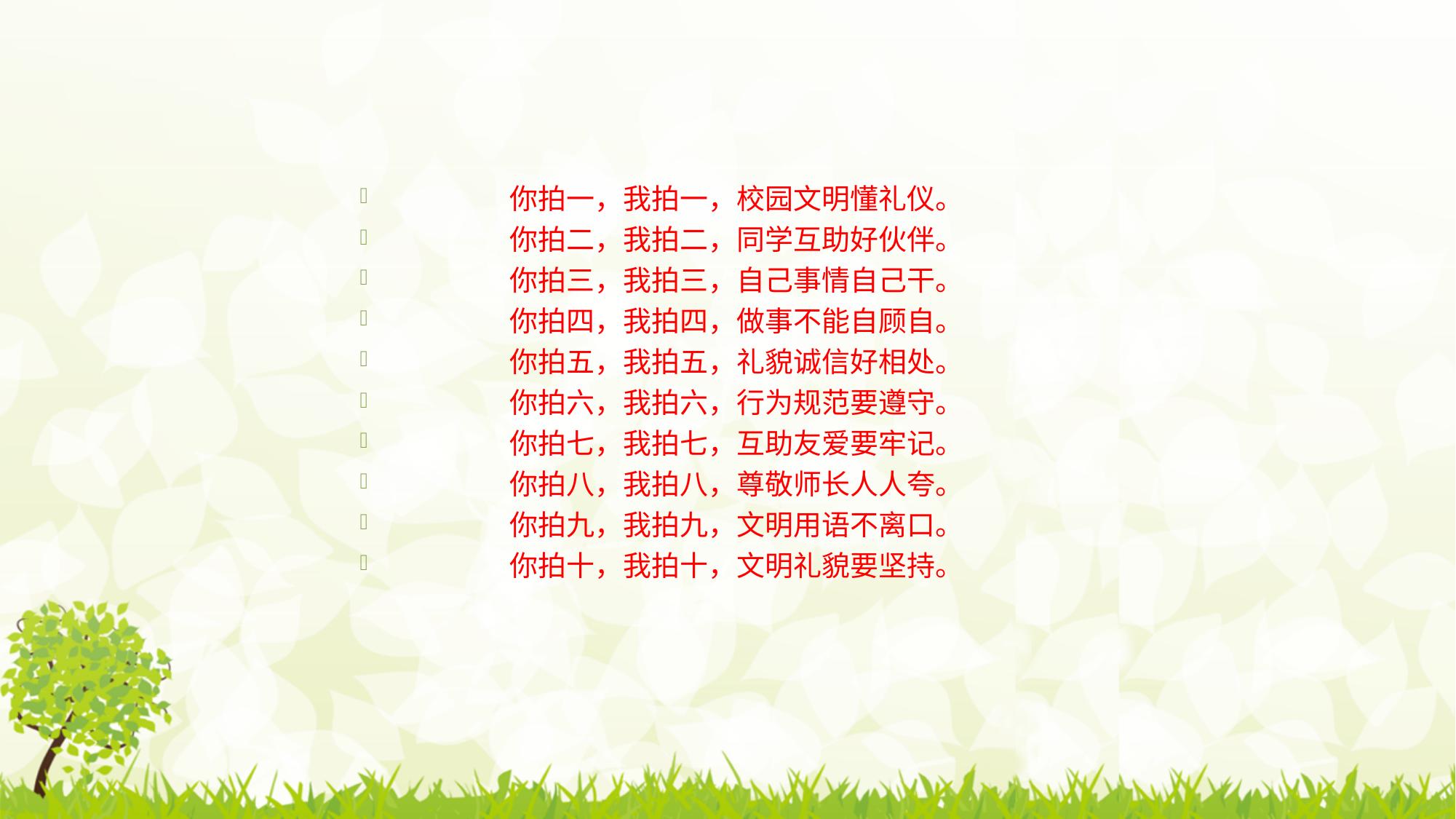

#

你拍一，我拍一，校园文明懂礼仪。
你拍二，我拍二，同学互助好伙伴。
你拍三，我拍三，自己事情自己干。
你拍四，我拍四，做事不能自顾自。
你拍五，我拍五，礼貌诚信好相处。
你拍六，我拍六，行为规范要遵守。
你拍七，我拍七，互助友爱要牢记。
你拍八，我拍八，尊敬师长人人夸。
你拍九，我拍九，文明用语不离口。
你拍十，我拍十，文明礼貌要坚持。